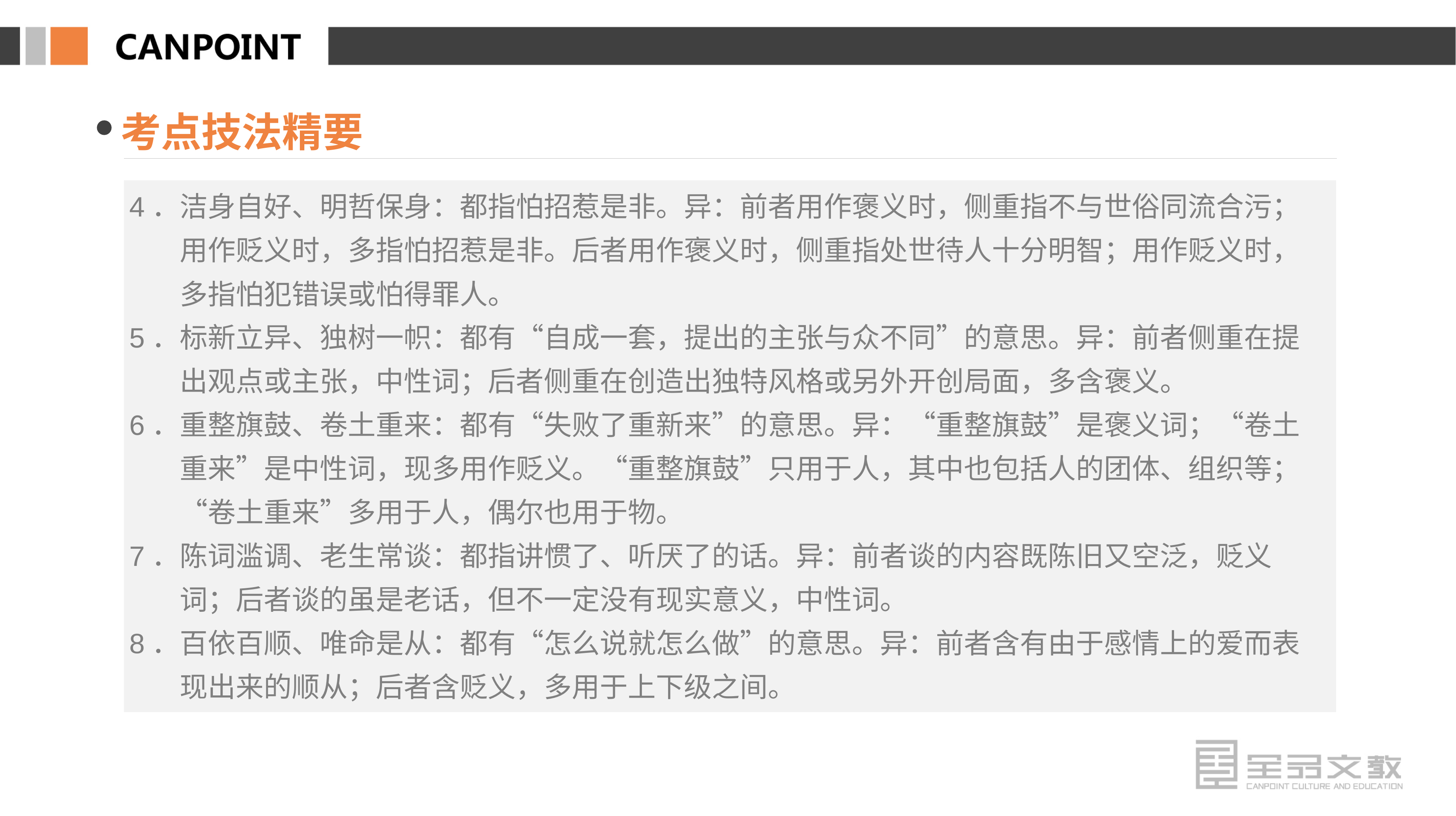

考点技法精要

4．洁身自好、明哲保身：都指怕招惹是非。异：前者用作褒义时，侧重指不与世俗同流合污；用作贬义时，多指怕招惹是非。后者用作褒义时，侧重指处世待人十分明智；用作贬义时，多指怕犯错误或怕得罪人。
5．标新立异、独树一帜：都有“自成一套，提出的主张与众不同”的意思。异：前者侧重在提出观点或主张，中性词；后者侧重在创造出独特风格或另外开创局面，多含褒义。
6．重整旗鼓、卷土重来：都有“失败了重新来”的意思。异：“重整旗鼓”是褒义词；“卷土重来”是中性词，现多用作贬义。“重整旗鼓”只用于人，其中也包括人的团体、组织等；“卷土重来”多用于人，偶尔也用于物。
7．陈词滥调、老生常谈：都指讲惯了、听厌了的话。异：前者谈的内容既陈旧又空泛，贬义词；后者谈的虽是老话，但不一定没有现实意义，中性词。
8．百依百顺、唯命是从：都有“怎么说就怎么做”的意思。异：前者含有由于感情上的爱而表现出来的顺从；后者含贬义，多用于上下级之间。